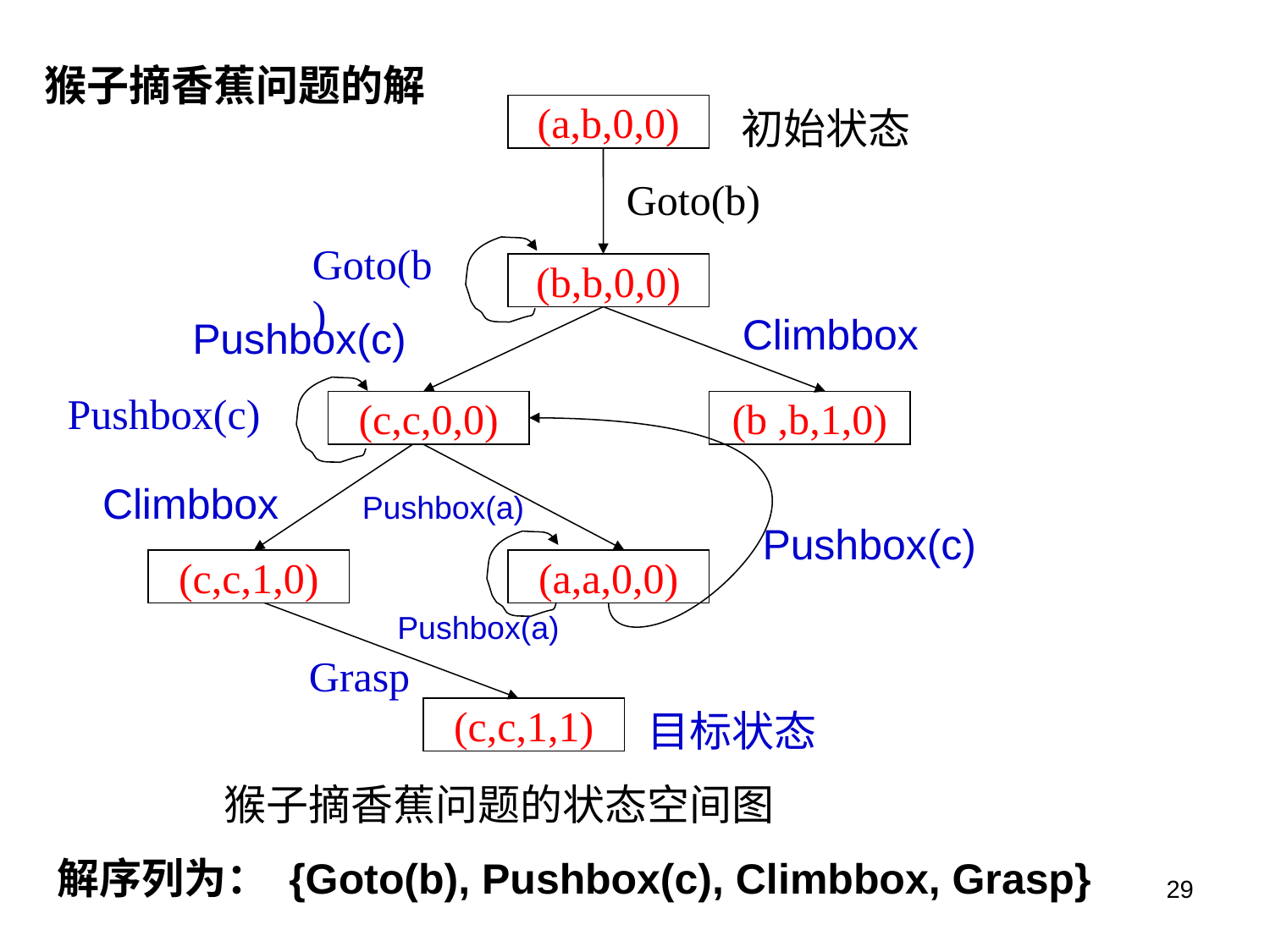

猴子摘香蕉问题的解
(a,b,0,0)
           初始状态
Goto(b)

Goto(b)

(b,b,0,0)
Climbbox
Pushbox(c)

Pushbox(c)
(c,c,0,0)
(b ,b,1,0)

Climbbox
Pushbox(a)
Pushbox(c)

(c,c,1,0)
(a,a,0,0)
Pushbox(a)

Grasp

(c,c,1,1)
目标状态
          猴子摘香蕉问题的状态空间图
解序列为： {Goto(b), Pushbox(c), Climbbox, Grasp}
29